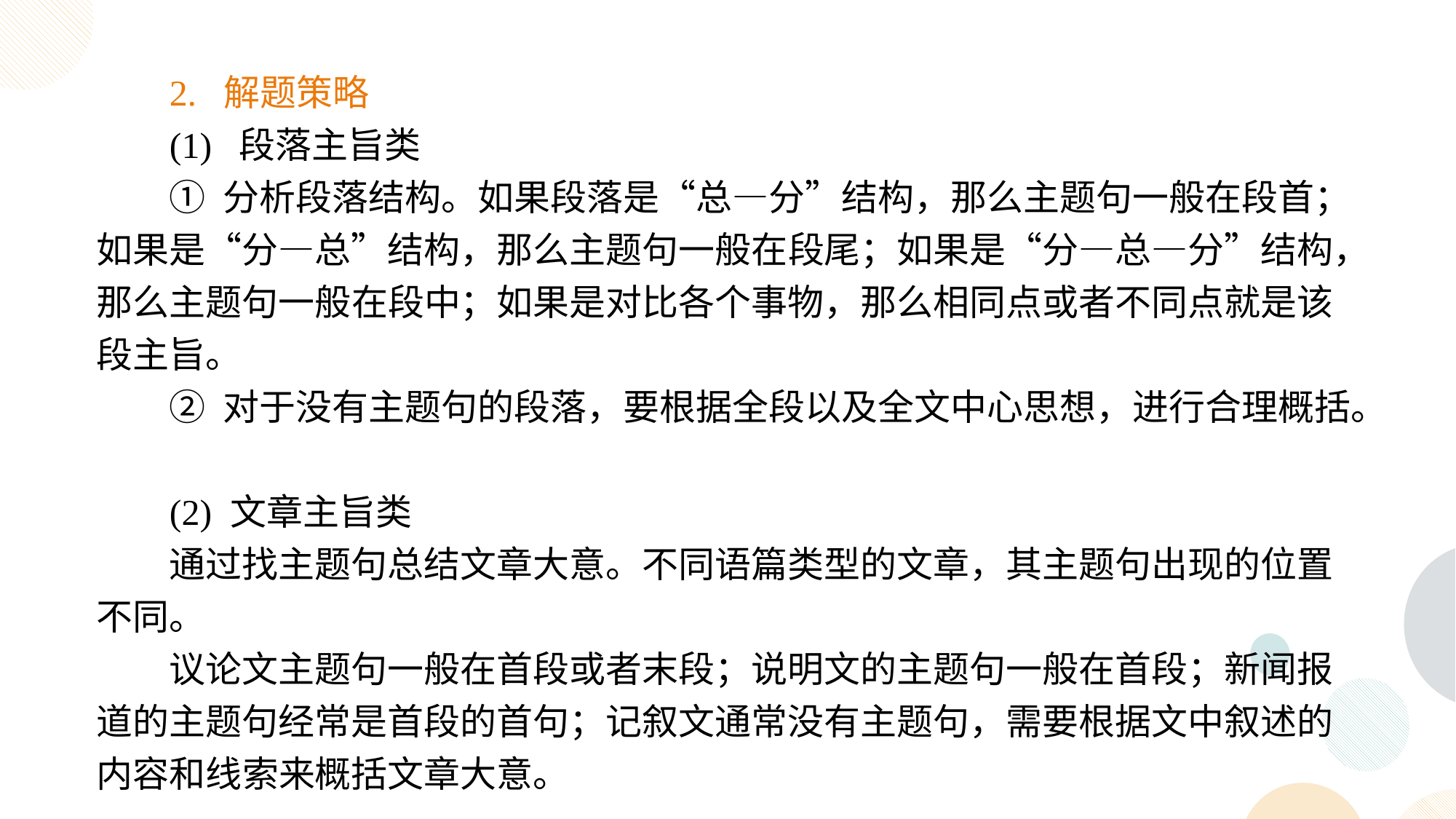

2.  解题策略
(1)  段落主旨类
① 分析段落结构。如果段落是“总—分”结构，那么主题句一般在段首；如果是“分—总”结构，那么主题句一般在段尾；如果是“分—总—分”结构，那么主题句一般在段中；如果是对比各个事物，那么相同点或者不同点就是该段主旨。
② 对于没有主题句的段落，要根据全段以及全文中心思想，进行合理概括。
(2) 文章主旨类
通过找主题句总结文章大意。不同语篇类型的文章，其主题句出现的位置不同。
议论文主题句一般在首段或者末段；说明文的主题句一般在首段；新闻报道的主题句经常是首段的首句；记叙文通常没有主题句，需要根据文中叙述的内容和线索来概括文章大意。